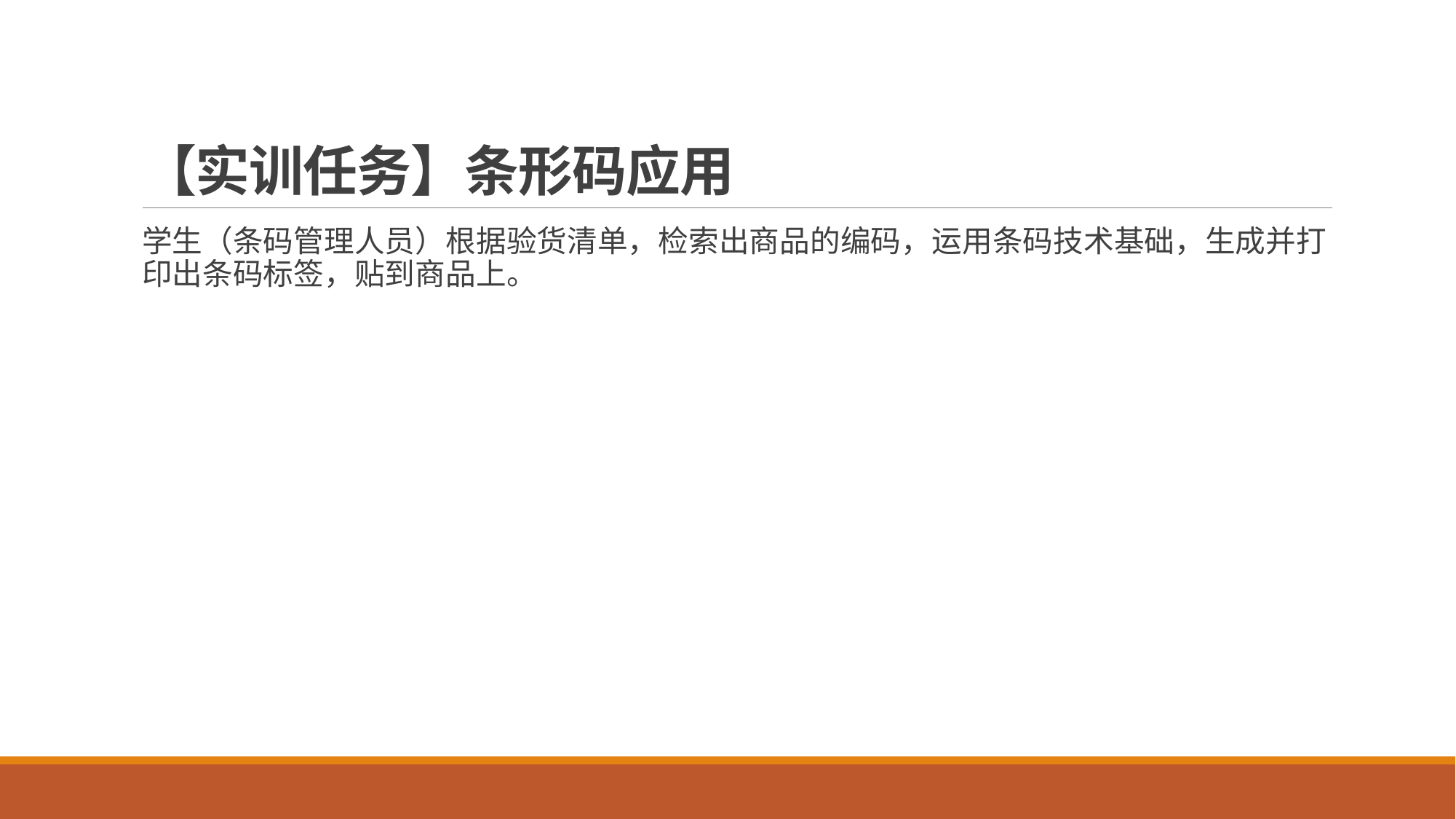

# 【实训任务】条形码应用
学生（条码管理人员）根据验货清单，检索出商品的编码，运用条码技术基础，生成并打印出条码标签，贴到商品上。